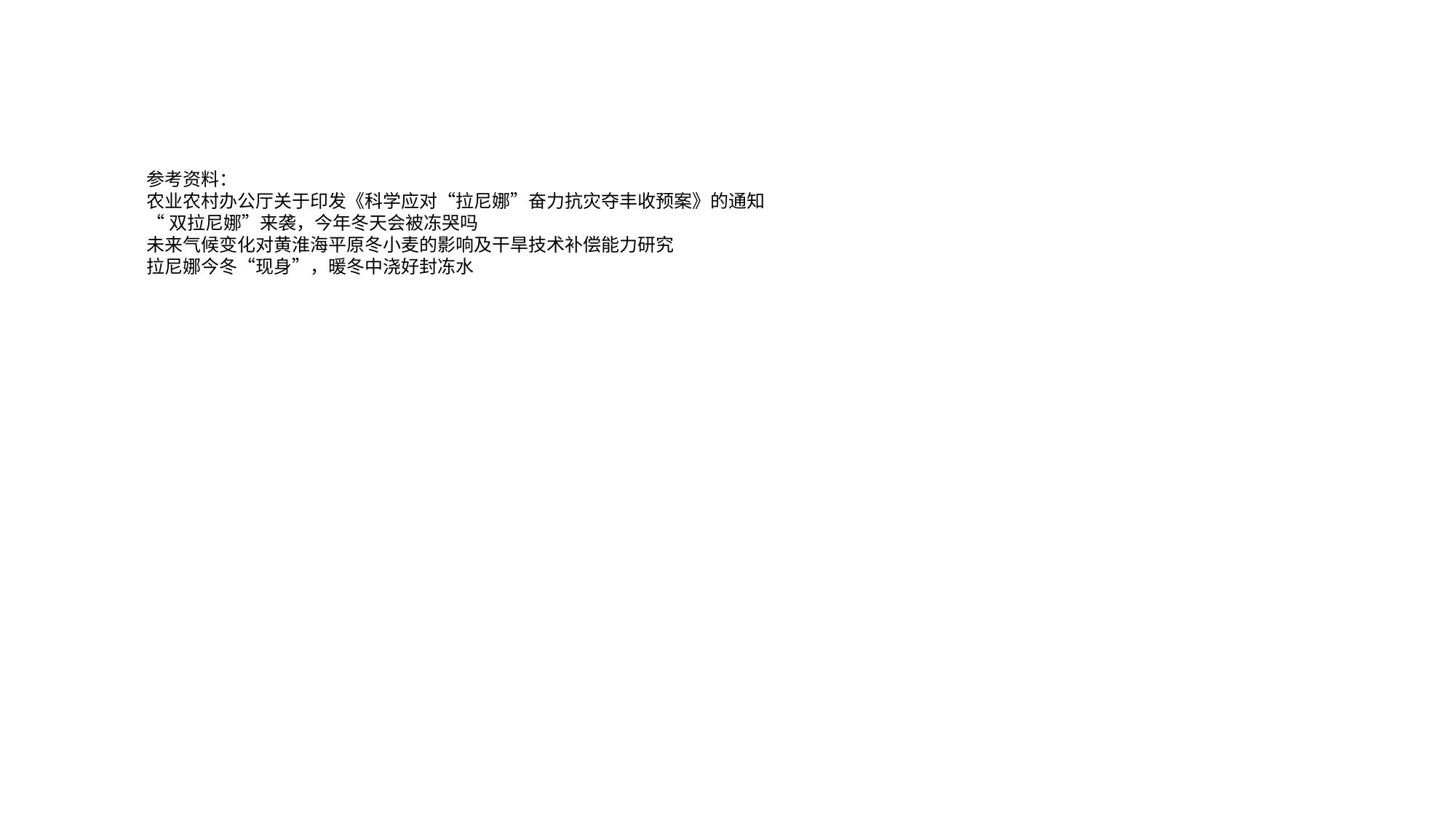

参考资料：
农业农村办公厅关于印发《科学应对“拉尼娜”奋力抗灾夺丰收预案》的通知
“双拉尼娜”来袭，今年冬天会被冻哭吗
未来气候变化对黄淮海平原冬小麦的影响及干旱技术补偿能力研究
拉尼娜今冬“现身”，暖冬中浇好封冻水